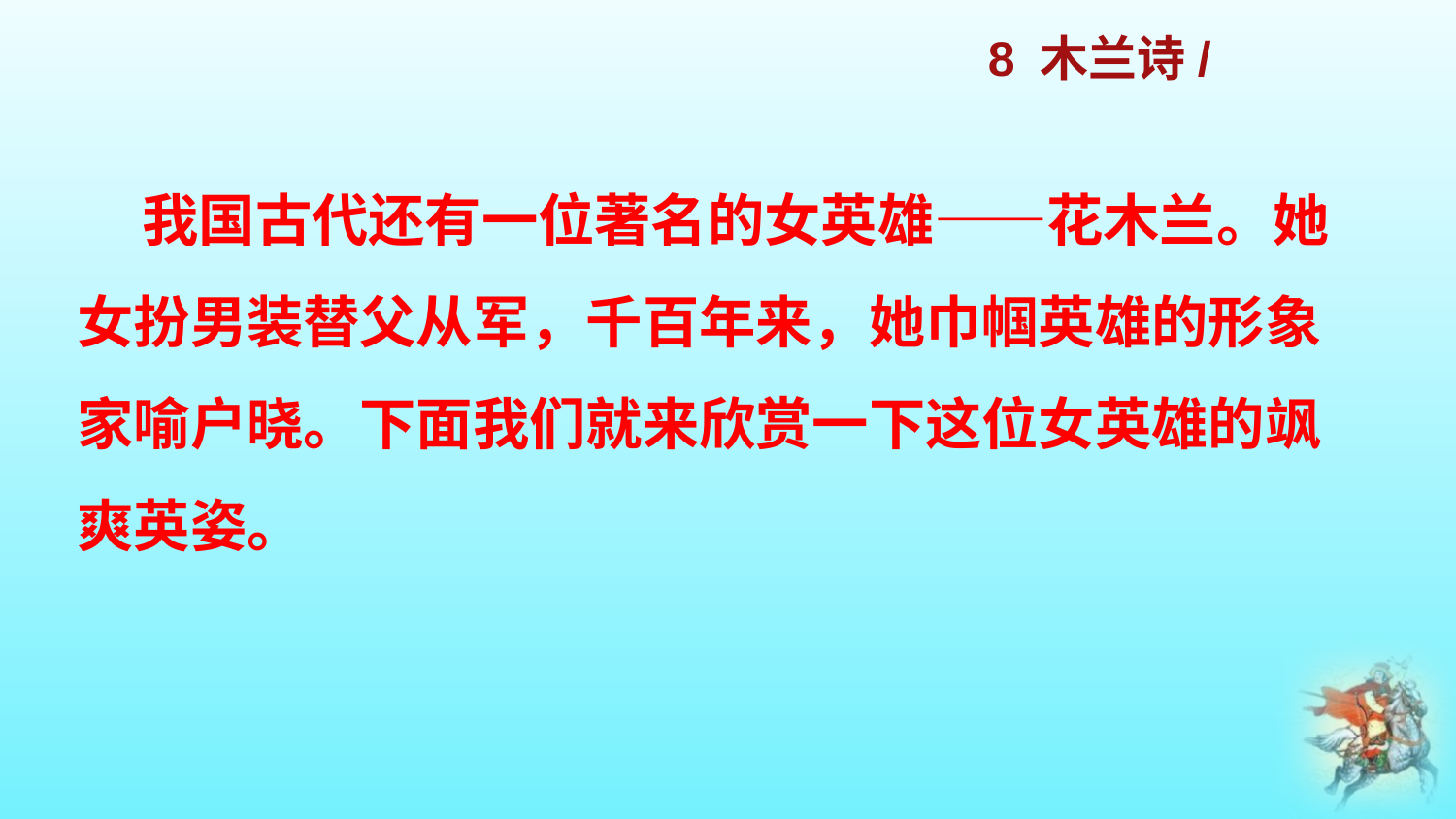

我国古代还有一位著名的女英雄——花木兰。她女扮男装替父从军，千百年来，她巾帼英雄的形象家喻户晓。下面我们就来欣赏一下这位女英雄的飒爽英姿。